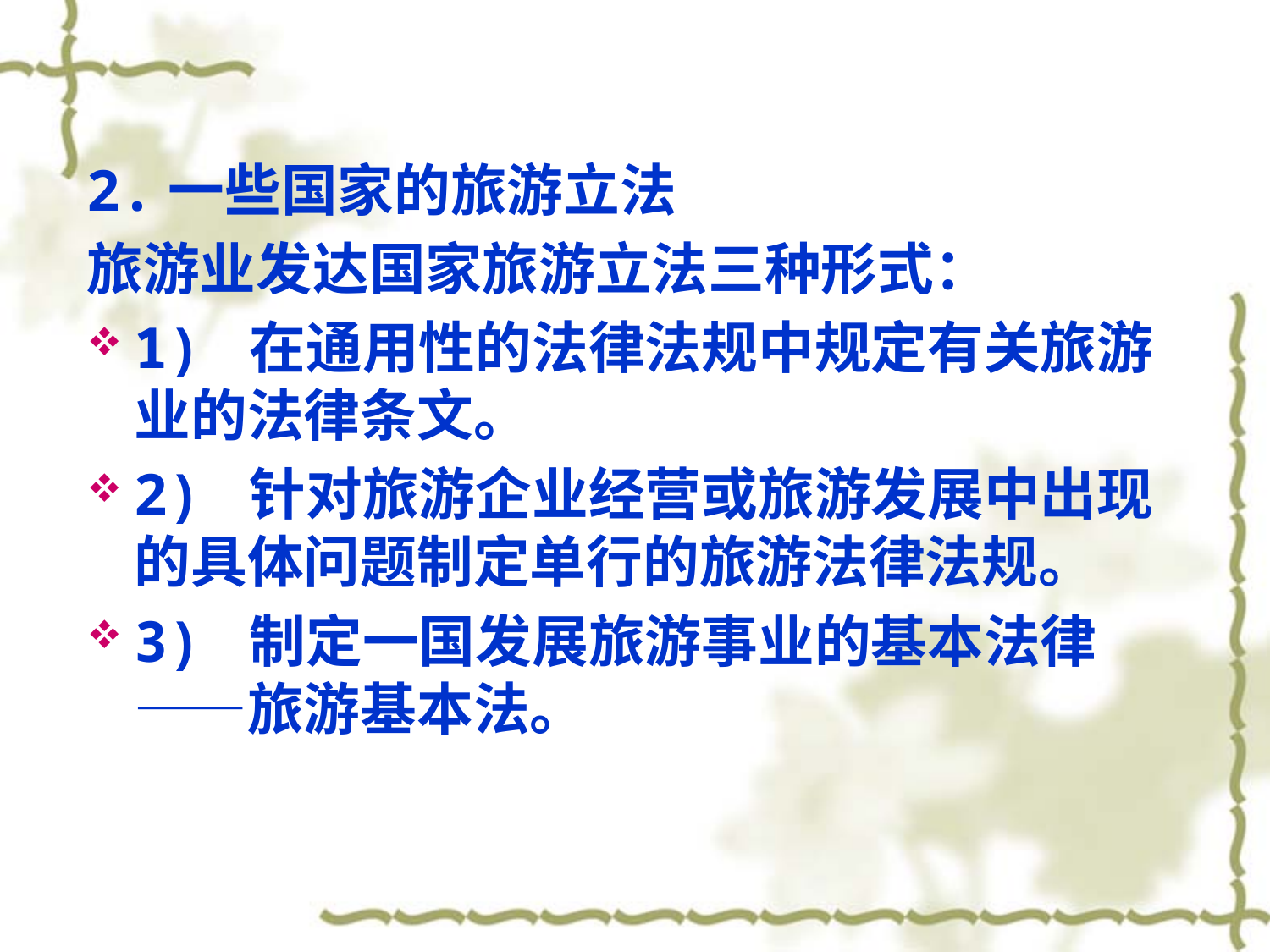

2.一些国家的旅游立法
旅游业发达国家旅游立法三种形式：
1) 在通用性的法律法规中规定有关旅游业的法律条文。
2) 针对旅游企业经营或旅游发展中出现的具体问题制定单行的旅游法律法规。
3) 制定一国发展旅游事业的基本法律——旅游基本法。